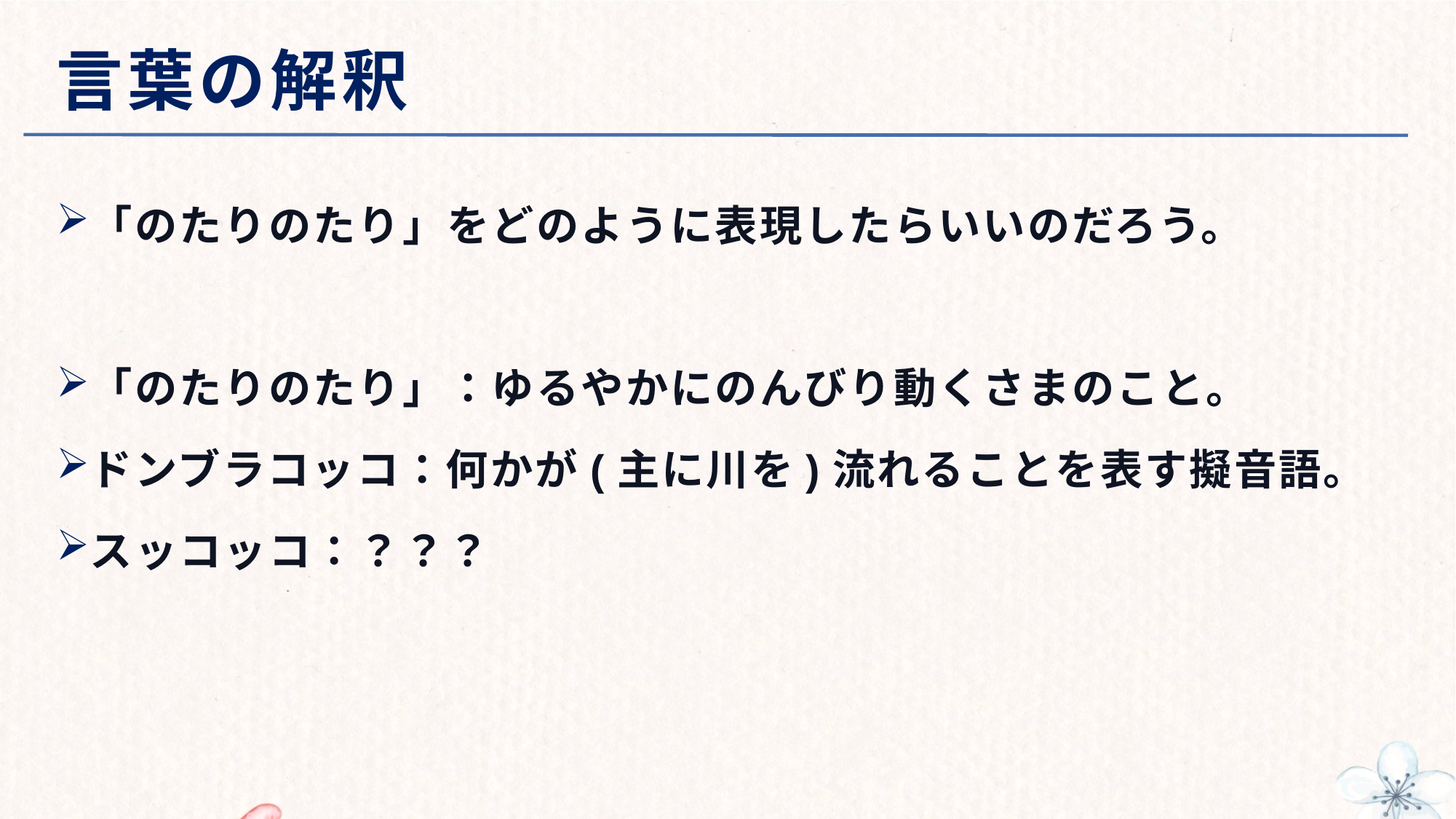

# 言葉の解釈
「のたりのたり」をどのように表現したらいいのだろう。

「のたりのたり」：ゆるやかにのんびり動くさまのこと。
ドンブラコッコ：何かが(主に川を)流れることを表す擬音語。
スッコッコ：？？？